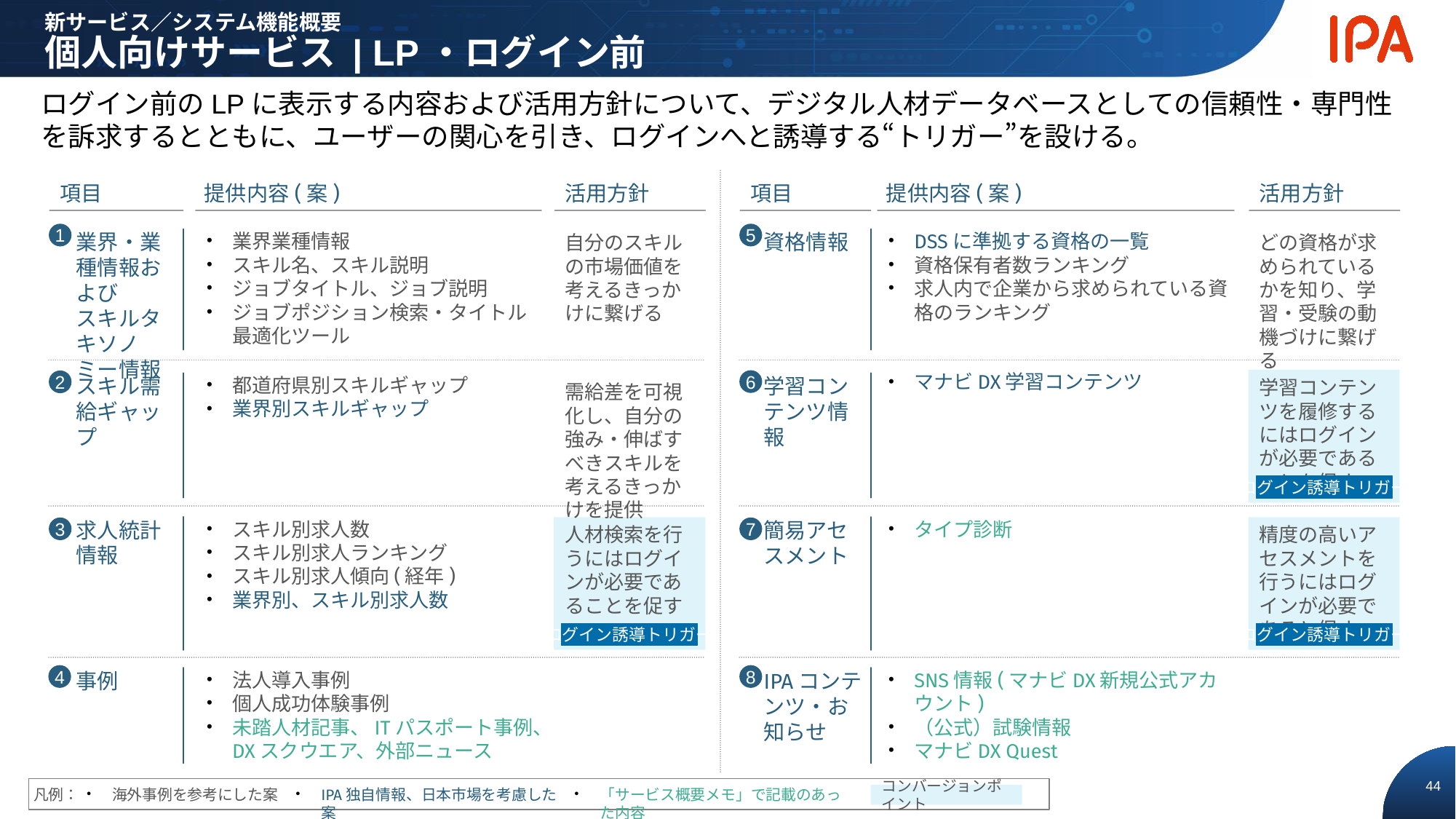

新サービス／システム機能概要
個人向けサービス | LP・ログイン前
ログイン前のLPに表示する内容および活用方針について、デジタル人材データベースとしての信頼性・専門性を訴求するとともに、ユーザーの関心を引き、ログインへと誘導する“トリガー”を設ける。
項目
提供内容(案)
活用方針
項目
提供内容(案)
活用方針
1
5
自分のスキルの市場価値を考えるきっかけに繋げる
どの資格が求められているかを知り、学習・受験の動機づけに繋げる
業界・業種情報および
スキルタキソノミー情報
資格情報
業界業種情報
スキル名、スキル説明
ジョブタイトル、ジョブ説明
ジョブポジション検索・タイトル最適化ツール

DSSに準拠する資格の一覧
資格保有者数ランキング
求人内で企業から求められている資格のランキング
マナビDX学習コンテンツ
学習コンテンツを履修するにはログインが必要であることを促す
6
2
スキル需給ギャップ
学習コンテンツ情報
都道府県別スキルギャップ
業界別スキルギャップ
需給差を可視化し、自分の強み・伸ばすべきスキルを考えるきっかけを提供
ログイン誘導トリガー
求人統計情報
スキル別求人数
スキル別求人ランキング
スキル別求人傾向(経年)
業界別、スキル別求人数
人材検索を行うにはログインが必要であることを促す
簡易アセスメント
タイプ診断
精度の高いアセスメントを行うにはログインが必要であると促す
3
7
ログイン誘導トリガー
ログイン誘導トリガー
4
8
事例
IPAコンテンツ・お知らせ
法人導入事例
個人成功体験事例
未踏人材記事、ITパスポート事例、DXスクウエア、外部ニュース
SNS情報(マナビDX新規公式アカウント)
（公式）試験情報
マナビDX Quest

海外事例を参考にした案
コンバージョンポイント
IPA独自情報、日本市場を考慮した案
「サービス概要メモ」で記載のあった内容
凡例：